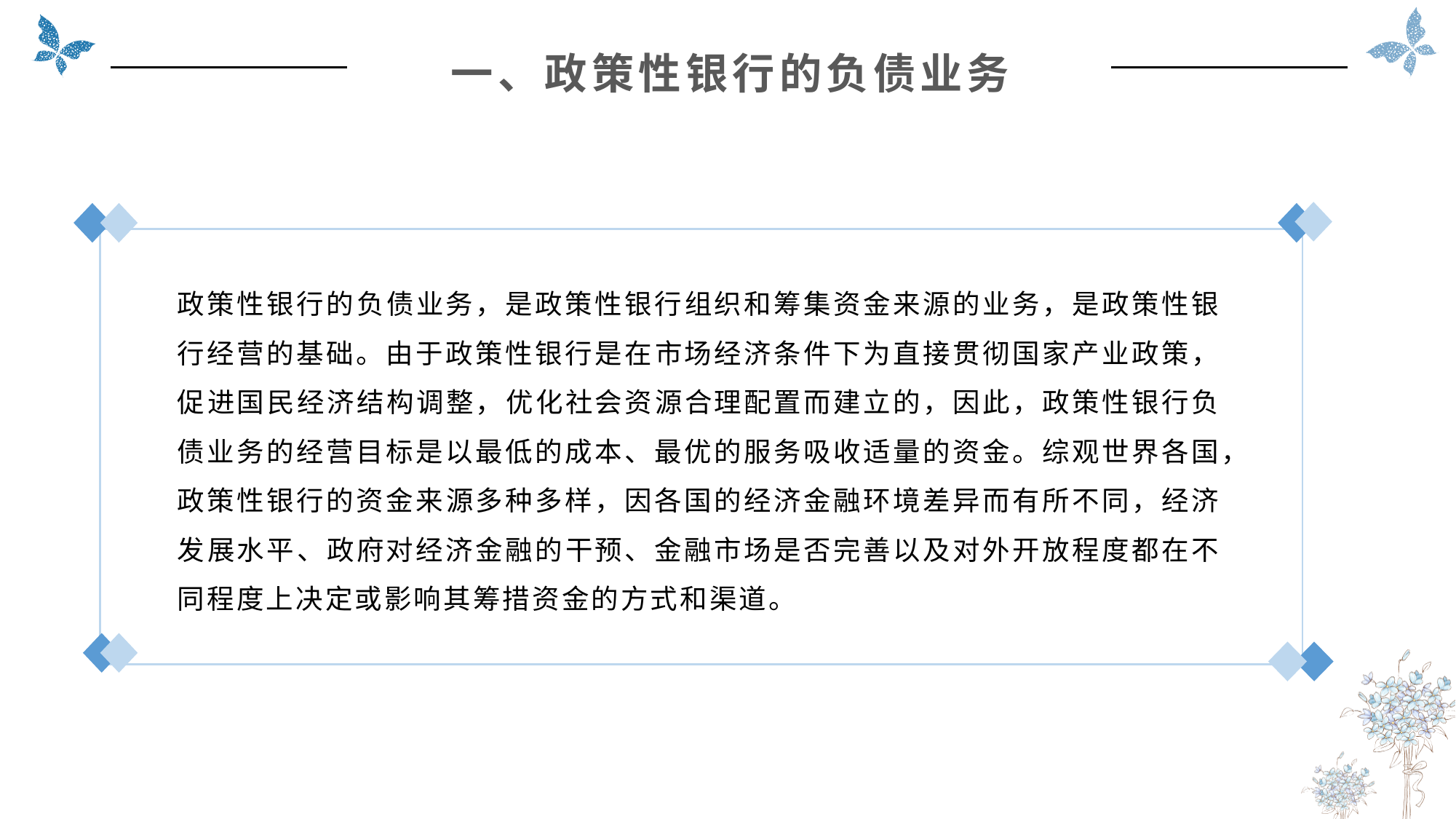

一、政策性银行的负债业务

政策性银行的负债业务，是政策性银行组织和筹集资金来源的业务，是政策性银行经营的基础。由于政策性银行是在市场经济条件下为直接贯彻国家产业政策，促进国民经济结构调整，优化社会资源合理配置而建立的，因此，政策性银行负债业务的经营目标是以最低的成本、最优的服务吸收适量的资金。综观世界各国，政策性银行的资金来源多种多样，因各国的经济金融环境差异而有所不同，经济发展水平、政府对经济金融的干预、金融市场是否完善以及对外开放程度都在不同程度上决定或影响其筹措资金的方式和渠道。